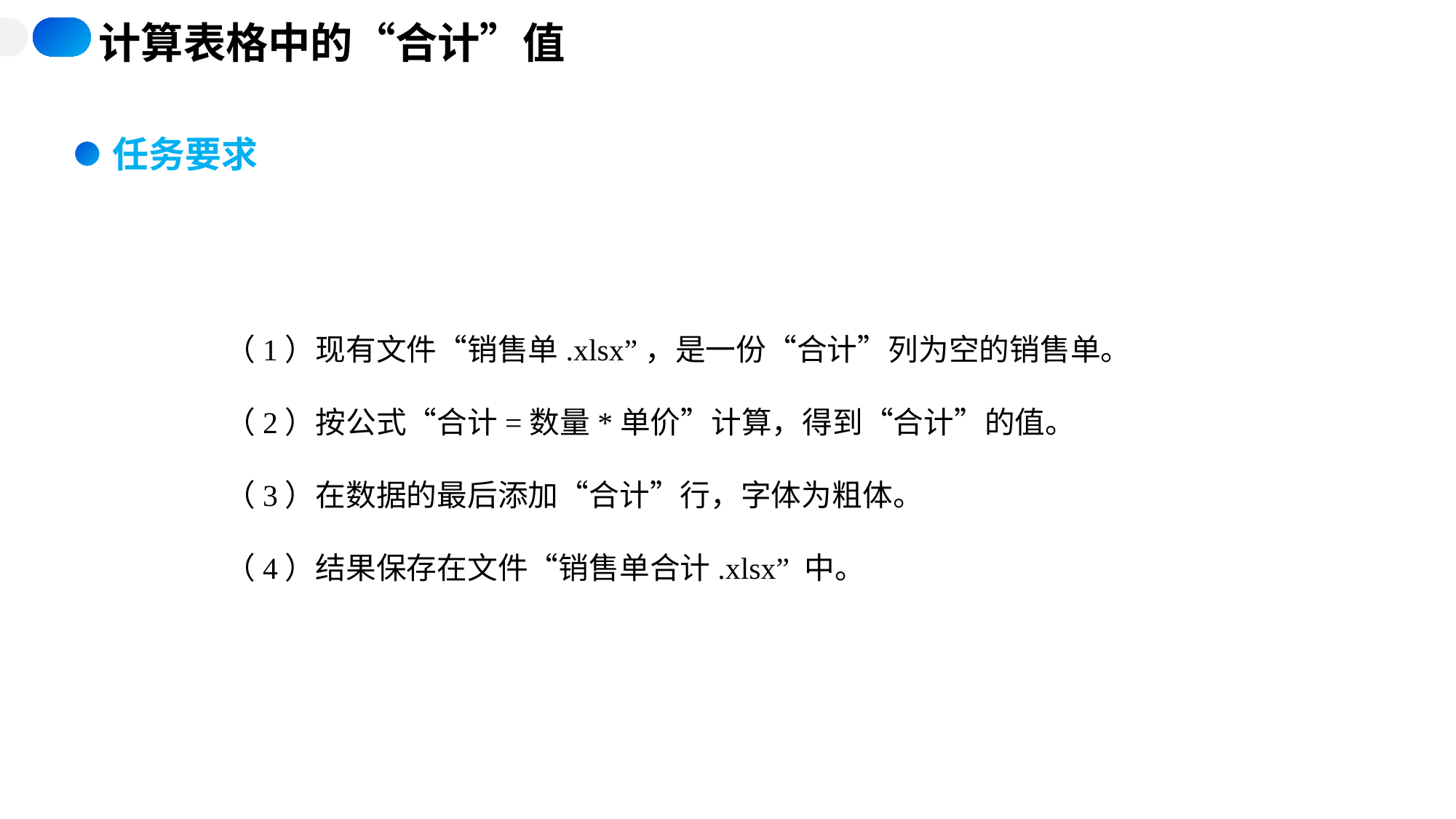

计算表格中的“合计”值
任务要求

（1）现有文件“销售单.xlsx”，是一份“合计”列为空的销售单。
（2）按公式“合计=数量*单价”计算，得到“合计”的值。
（3）在数据的最后添加“合计”行，字体为粗体。
（4）结果保存在文件“销售单合计.xlsx” 中。